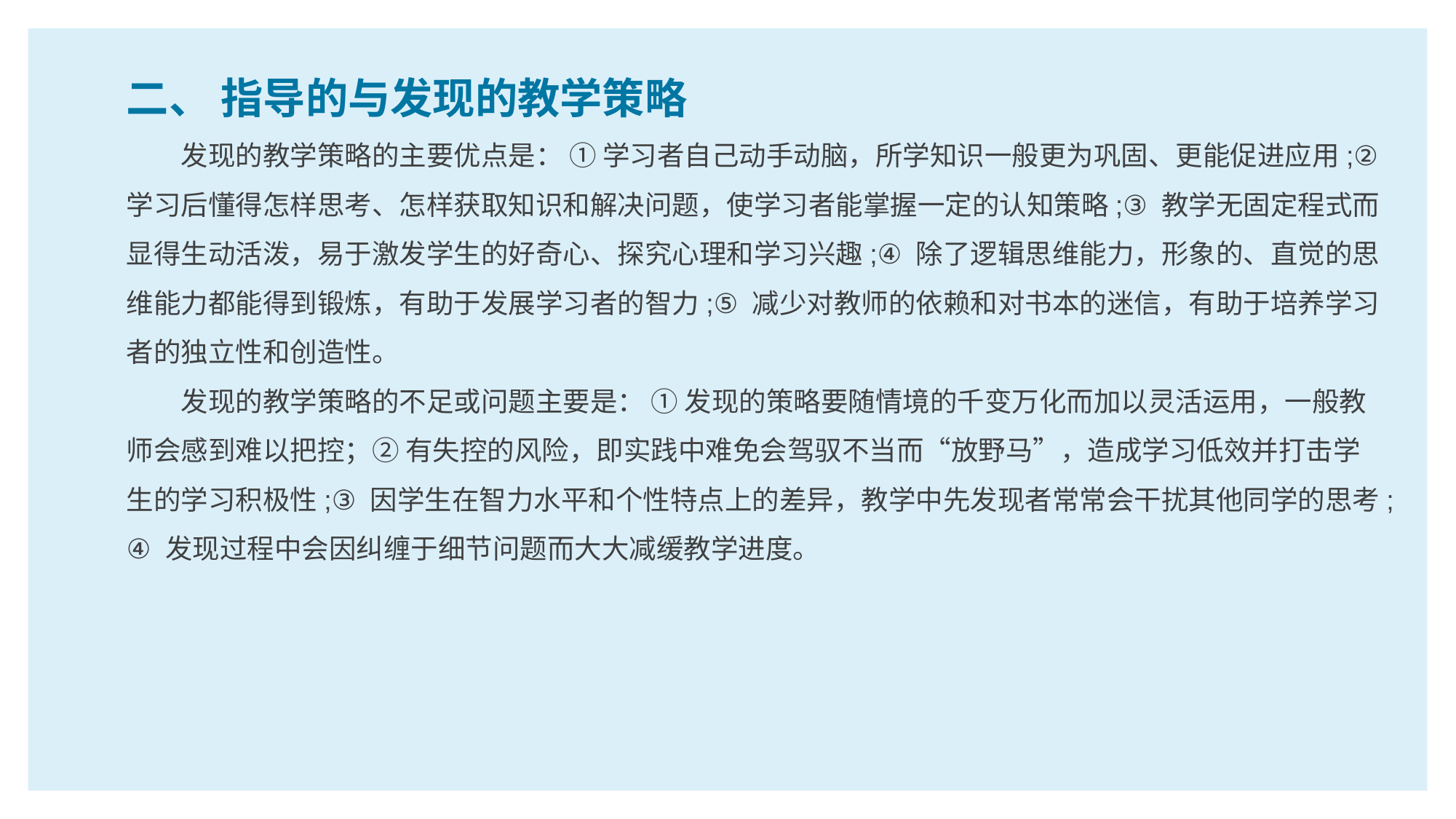

二、 指导的与发现的教学策略
发现的教学策略的主要优点是： ① 学习者自己动手动脑，所学知识一般更为巩固、更能促进应用;② 学习后懂得怎样思考、怎样获取知识和解决问题，使学习者能掌握一定的认知策略;③ 教学无固定程式而显得生动活泼，易于激发学生的好奇心、探究心理和学习兴趣;④ 除了逻辑思维能力，形象的、直觉的思维能力都能得到锻炼，有助于发展学习者的智力;⑤ 减少对教师的依赖和对书本的迷信，有助于培养学习者的独立性和创造性。
发现的教学策略的不足或问题主要是： ① 发现的策略要随情境的千变万化而加以灵活运用，一般教师会感到难以把控；② 有失控的风险，即实践中难免会驾驭不当而“放野马”，造成学习低效并打击学生的学习积极性;③ 因学生在智力水平和个性特点上的差异，教学中先发现者常常会干扰其他同学的思考;④ 发现过程中会因纠缠于细节问题而大大减缓教学进度。